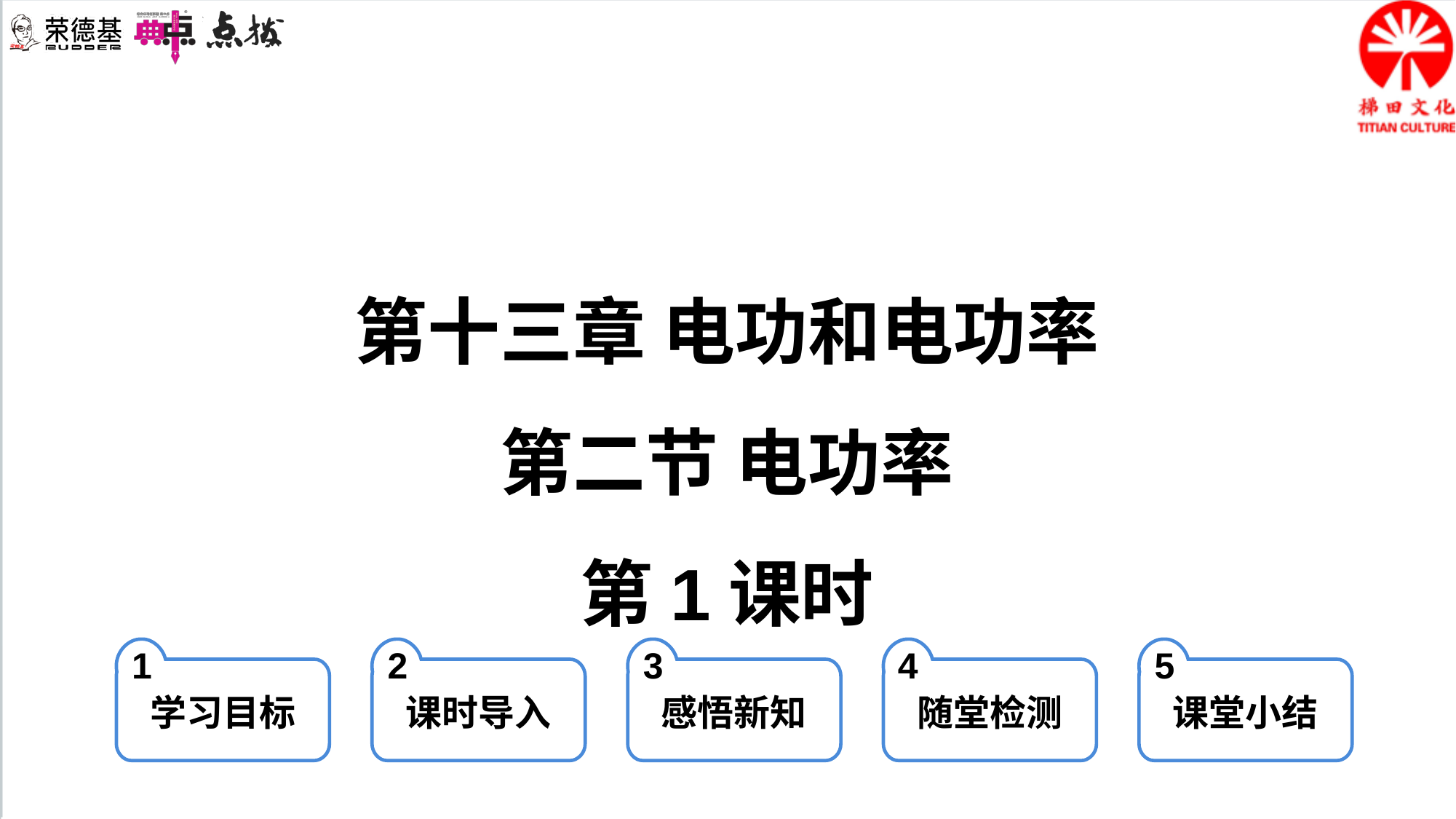

第十三章 电功和电功率
第二节 电功率
第1课时
1

学习目标
2

课时导入
3

感悟新知
4

随堂检测
5

课堂小结